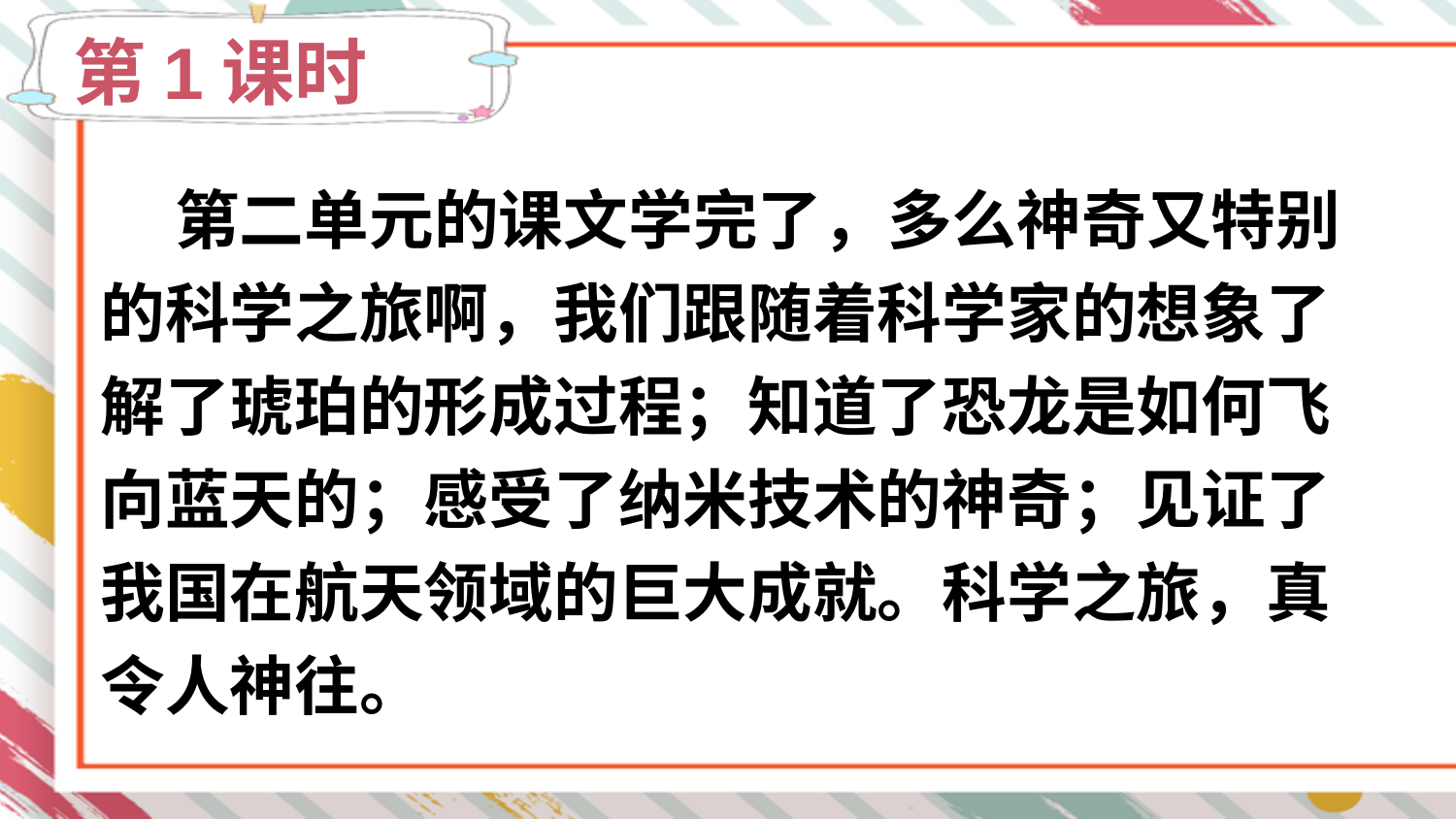

第1课时
    第二单元的课文学完了，多么神奇又特别的科学之旅啊，我们跟随着科学家的想象了解了琥珀的形成过程；知道了恐龙是如何飞向蓝天的；感受了纳米技术的神奇；见证了我国在航天领域的巨大成就。科学之旅，真令人神往。